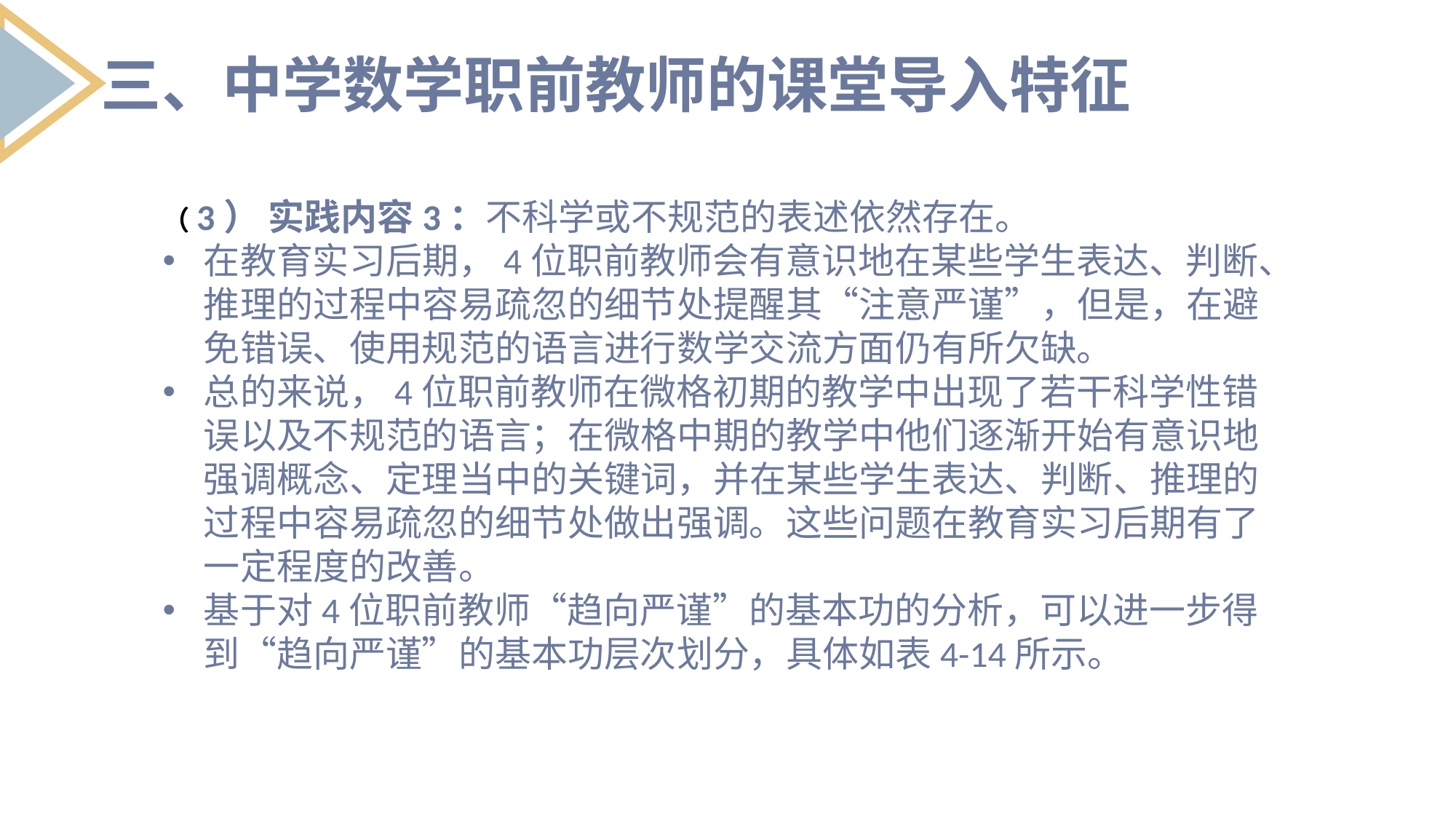

三、中学数学职前教师的课堂导入特征

（3） 实践内容3：不科学或不规范的表述依然存在。
在教育实习后期，4位职前教师会有意识地在某些学生表达、判断、推理的过程中容易疏忽的细节处提醒其“注意严谨”，但是，在避免错误、使用规范的语言进行数学交流方面仍有所欠缺。
总的来说，4位职前教师在微格初期的教学中出现了若干科学性错误以及不规范的语言；在微格中期的教学中他们逐渐开始有意识地强调概念、定理当中的关键词，并在某些学生表达、判断、推理的过程中容易疏忽的细节处做出强调。这些问题在教育实习后期有了一定程度的改善。
基于对4位职前教师“趋向严谨”的基本功的分析，可以进一步得到“趋向严谨”的基本功层次划分，具体如表4-14所示。